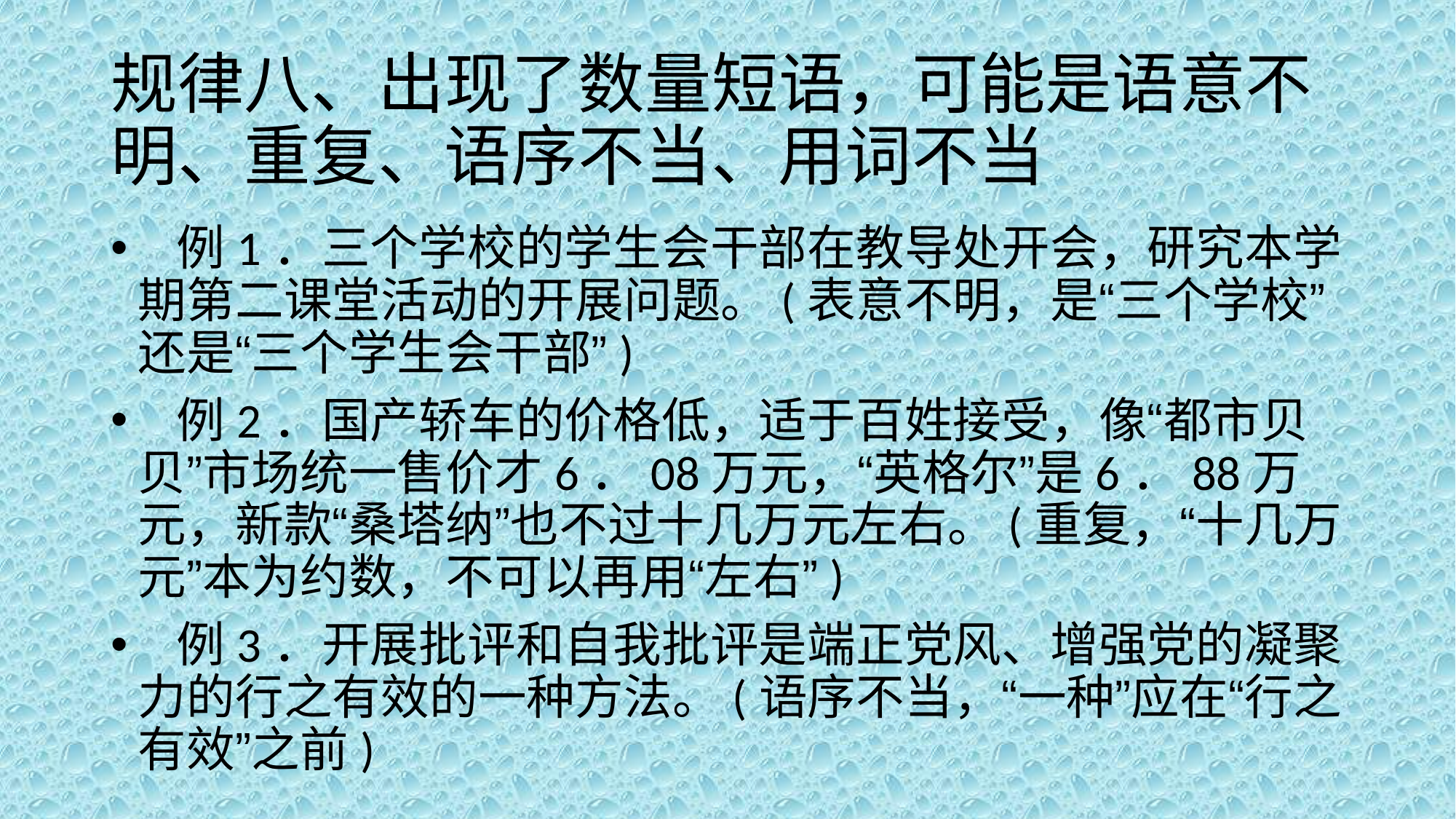

# 规律八、出现了数量短语，可能是语意不明、重复、语序不当、用词不当
  例1．三个学校的学生会干部在教导处开会，研究本学期第二课堂活动的开展问题。(表意不明，是“三个学校”还是“三个学生会干部”)
  例2．国产轿车的价格低，适于百姓接受，像“都市贝贝”市场统一售价才6．08万元，“英格尔”是6．88万元，新款“桑塔纳”也不过十几万元左右。(重复，“十几万元”本为约数，不可以再用“左右”)
  例3．开展批评和自我批评是端正党风、增强党的凝聚力的行之有效的一种方法。(语序不当，“一种”应在“行之有效”之前)